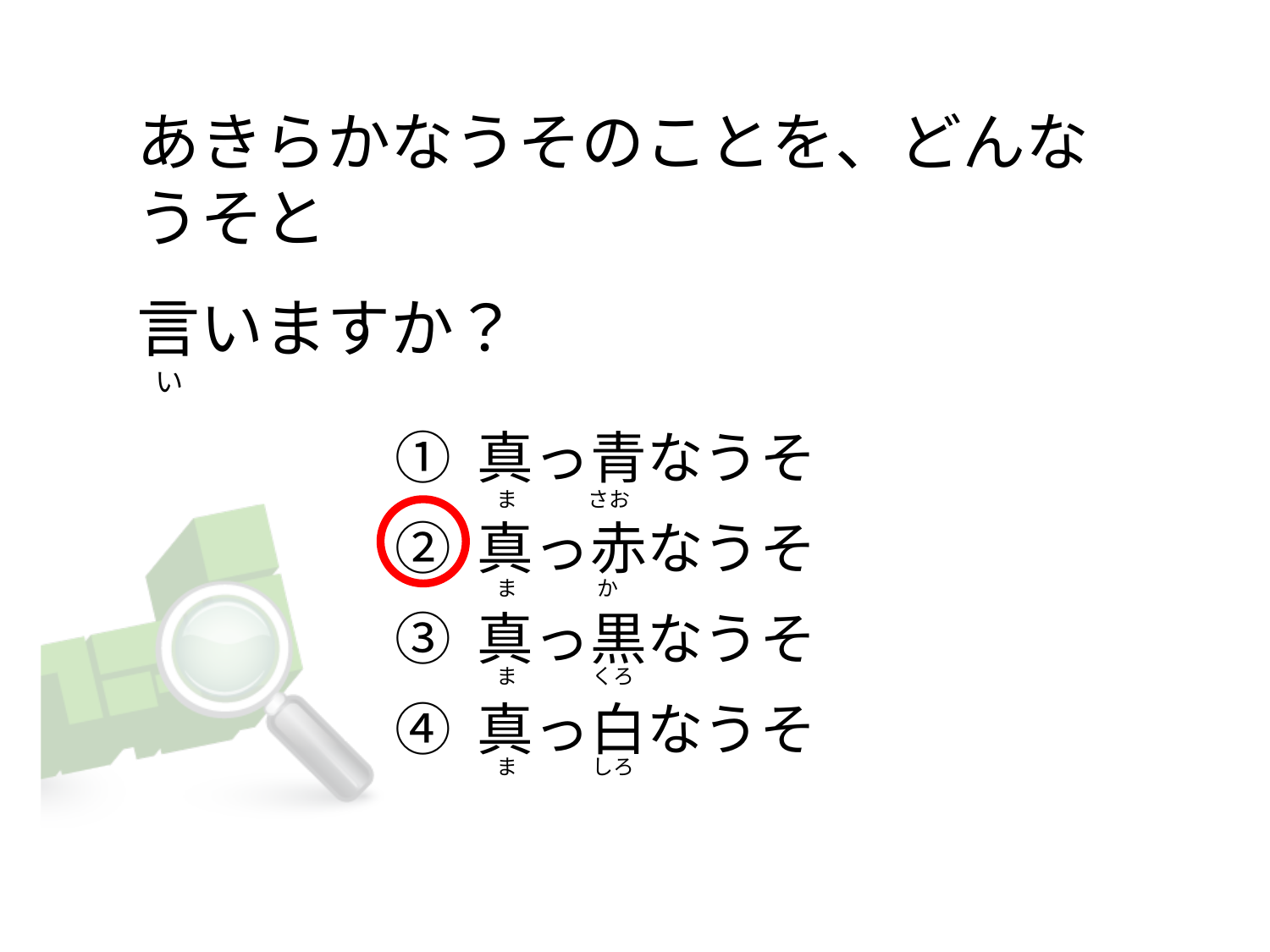

# あきらかなうそのことを、どんなうそと     言いますか？    い
① 真っ青なうそ
② 真っ赤なうそ
③ 真っ黒なうそ
④ 真っ白なうそ
  ま               さお

  ま                 か
  ま                くろ
  ま                しろ